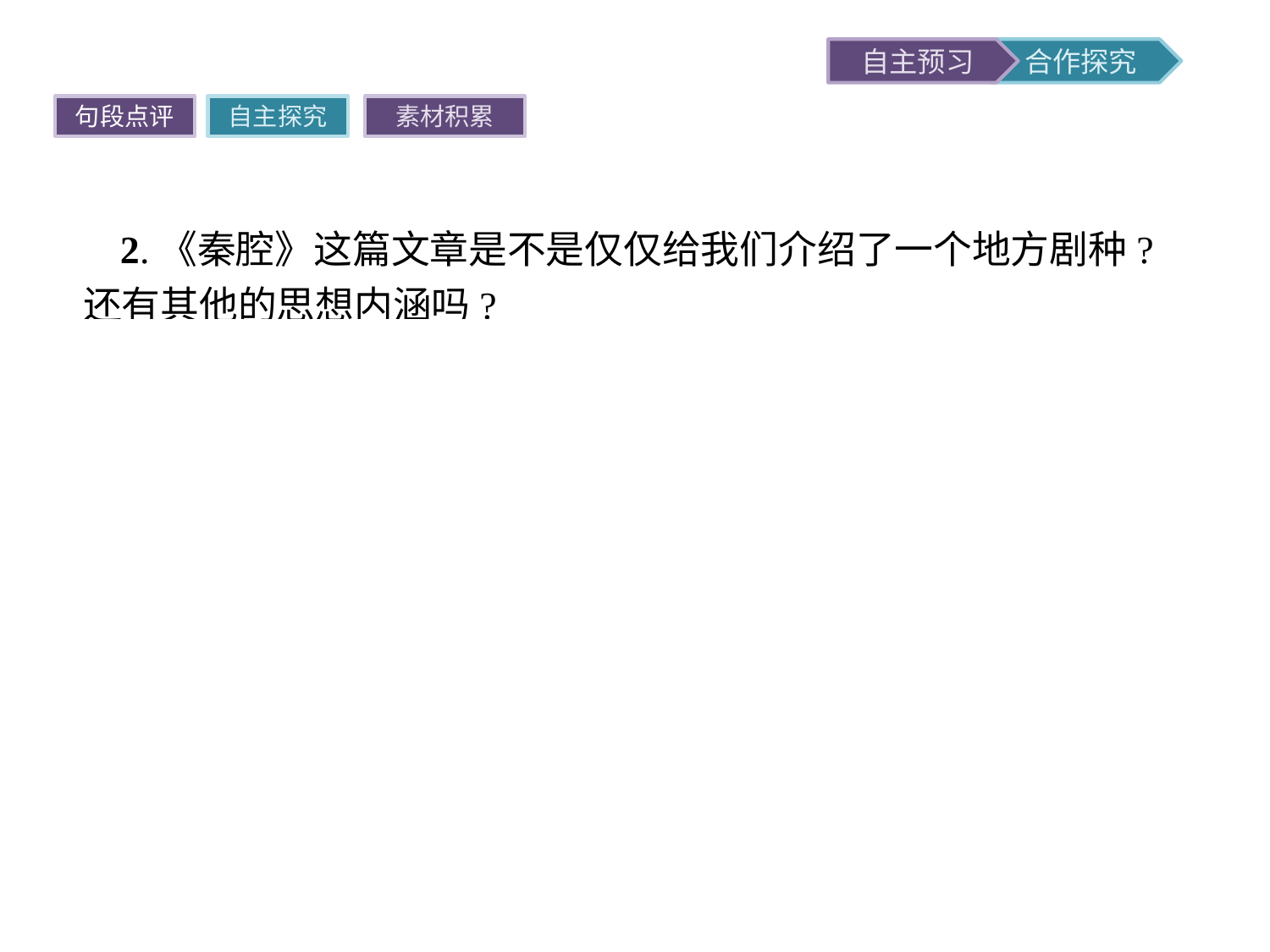

句段点评
自主探究
素材积累
2.《秦腔》这篇文章是不是仅仅给我们介绍了一个地方剧种?还有其他的思想内涵吗?
提示《秦腔》是一篇浑厚深重的文化散文,其中不仅濡染了秦地的民情风俗,而且传神地展现了秦地百姓的精神风骨。《秦腔》不但绘形绘色地写出了一个地方剧种的生成、变迁的特点,更重要的是通过对秦川大地上人们的喜怒哀乐等风土人情的描绘,展现了他们热情蓬勃的生命力。作者生于斯长于斯,对故土的热爱使得作者在描述中更多地凸现了黄土地人民的人情美,而滤掉了其中可能存在的愚昧与丑陋。在贾平凹笔下,秦腔是黄土地与老百姓生生不息的命运之声。